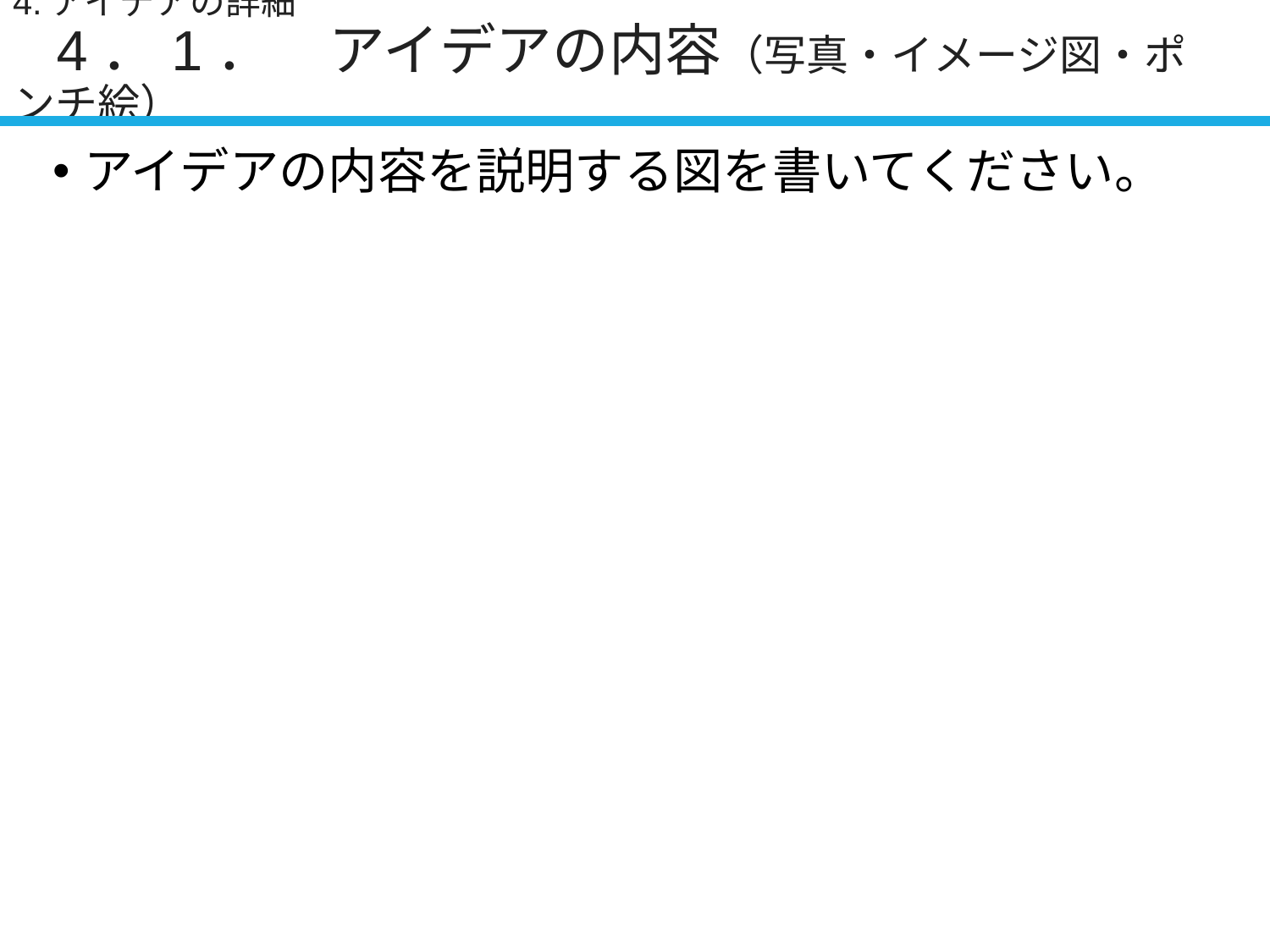

# 4.アイデアの詳細 　4．1．　アイデアの内容（写真・イメージ図・ポンチ絵）
アイデアの内容を説明する図を書いてください。